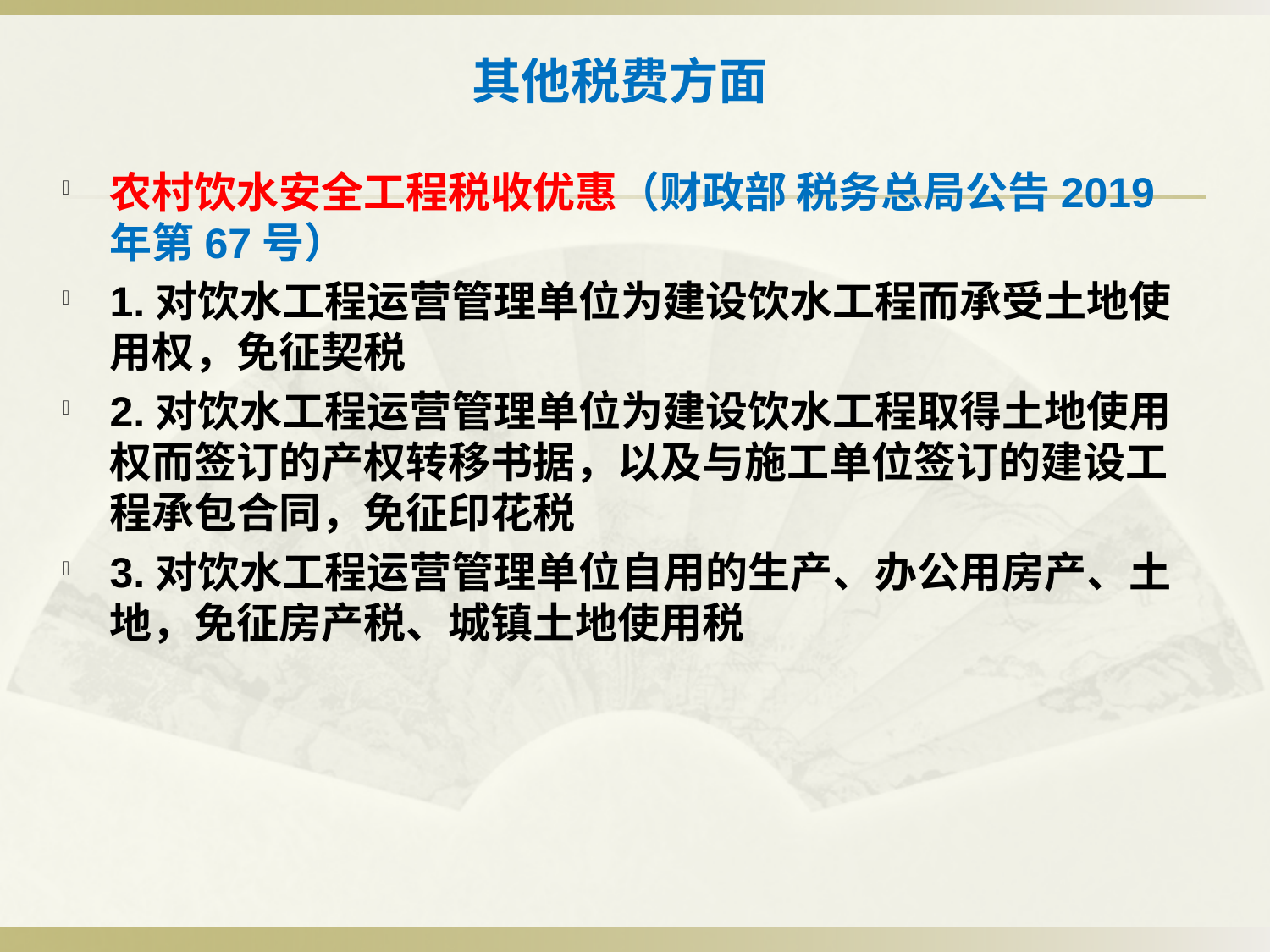

# 其他税费方面
农村饮水安全工程税收优惠（财政部 税务总局公告2019年第67号）
1.对饮水工程运营管理单位为建设饮水工程而承受土地使用权，免征契税
2.对饮水工程运营管理单位为建设饮水工程取得土地使用权而签订的产权转移书据，以及与施工单位签订的建设工程承包合同，免征印花税
3.对饮水工程运营管理单位自用的生产、办公用房产、土地，免征房产税、城镇土地使用税